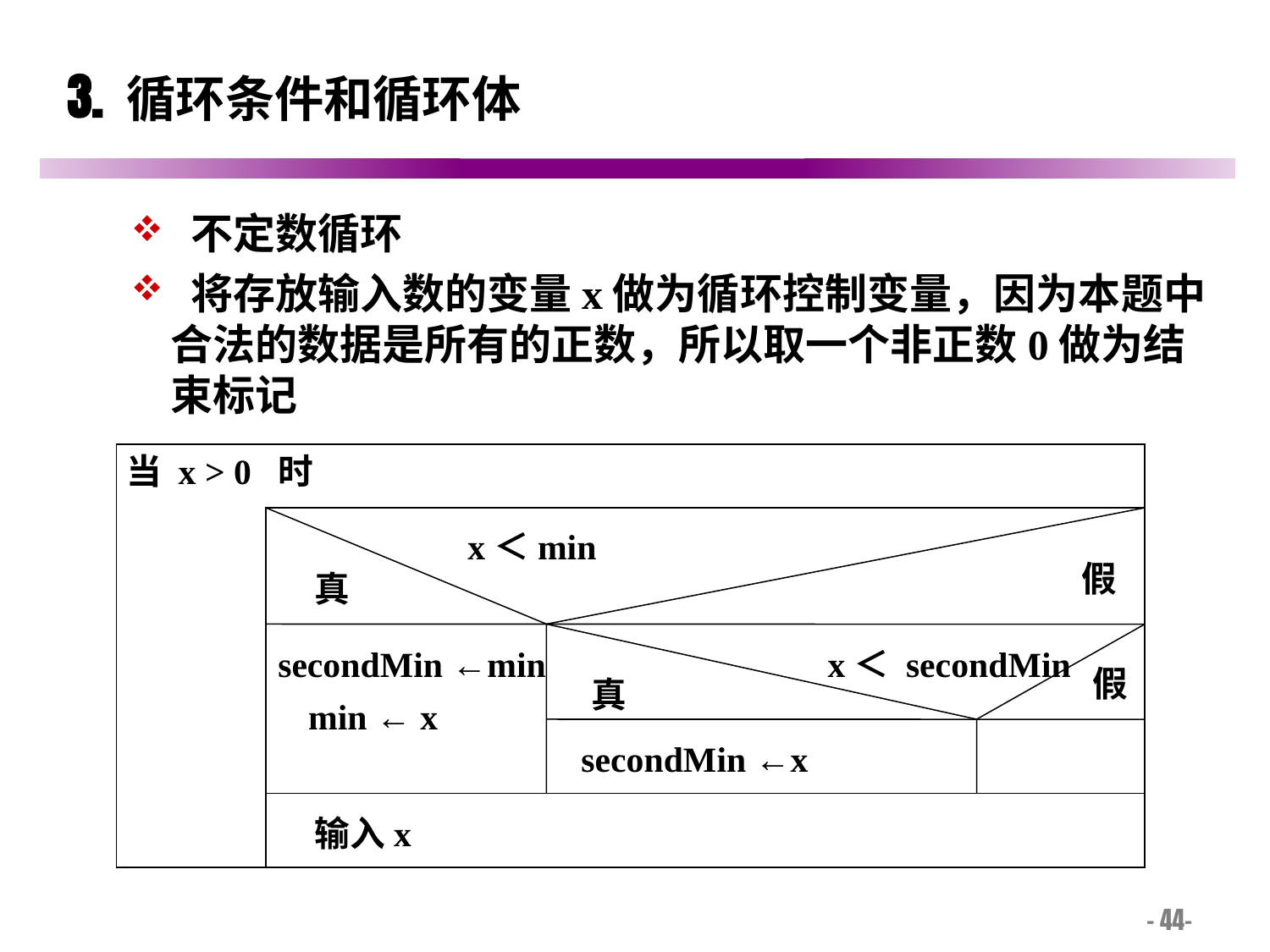

# 3. 循环条件和循环体
 不定数循环
 将存放输入数的变量x做为循环控制变量，因为本题中合法的数据是所有的正数，所以取一个非正数0做为结束标记
当 x > 0  时

x＜min
假
真

secondMin ←min
x＜ secondMin
假
真
secondMin ←x
min ← x

输入x
 - 44-